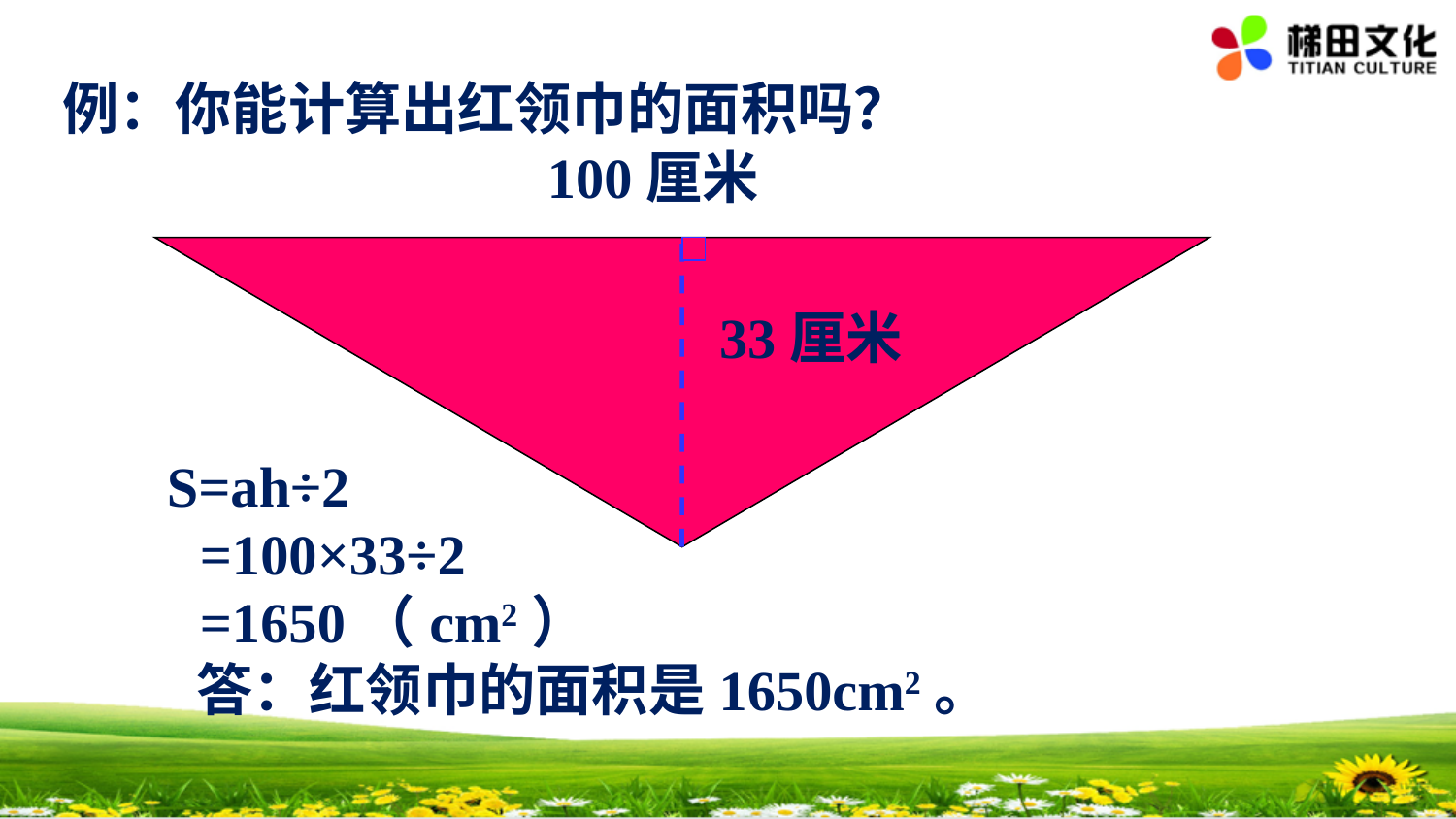

例：你能计算出红领巾的面积吗？
100厘米

33厘米
        S=ah÷2
	=100×33÷2
	=1650（cm2）
          答：红领巾的面积是1650cm2。